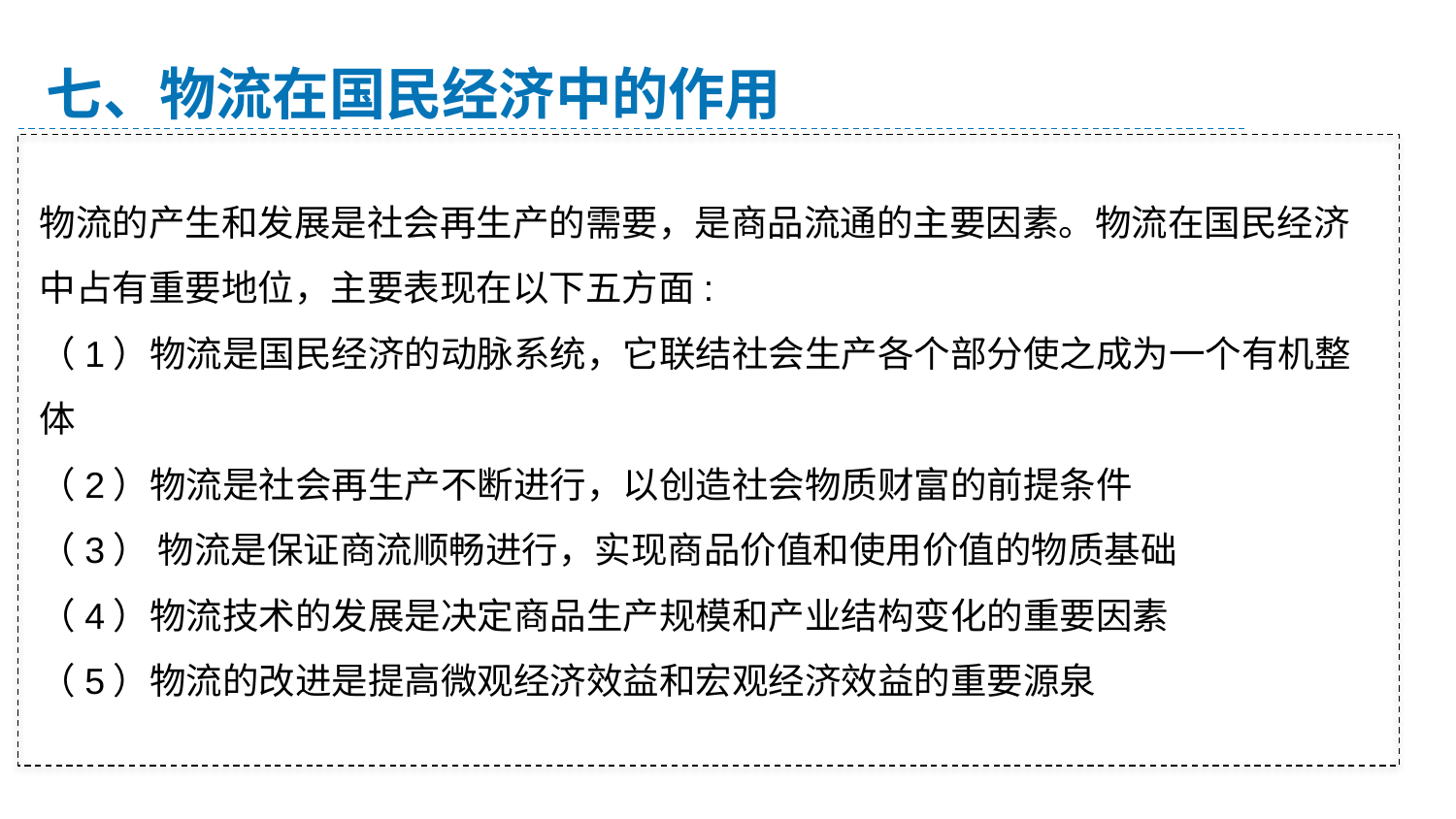

七、物流在国民经济中的作用

物流的产生和发展是社会再生产的需要，是商品流通的主要因素。物流在国民经济中占有重要地位，主要表现在以下五方面:
（1）物流是国民经济的动脉系统，它联结社会生产各个部分使之成为一个有机整体
（2）物流是社会再生产不断进行，以创造社会物质财富的前提条件
（3） 物流是保证商流顺畅进行，实现商品价值和使用价值的物质基础
（4）物流技术的发展是决定商品生产规模和产业结构变化的重要因素
（5）物流的改进是提高微观经济效益和宏观经济效益的重要源泉